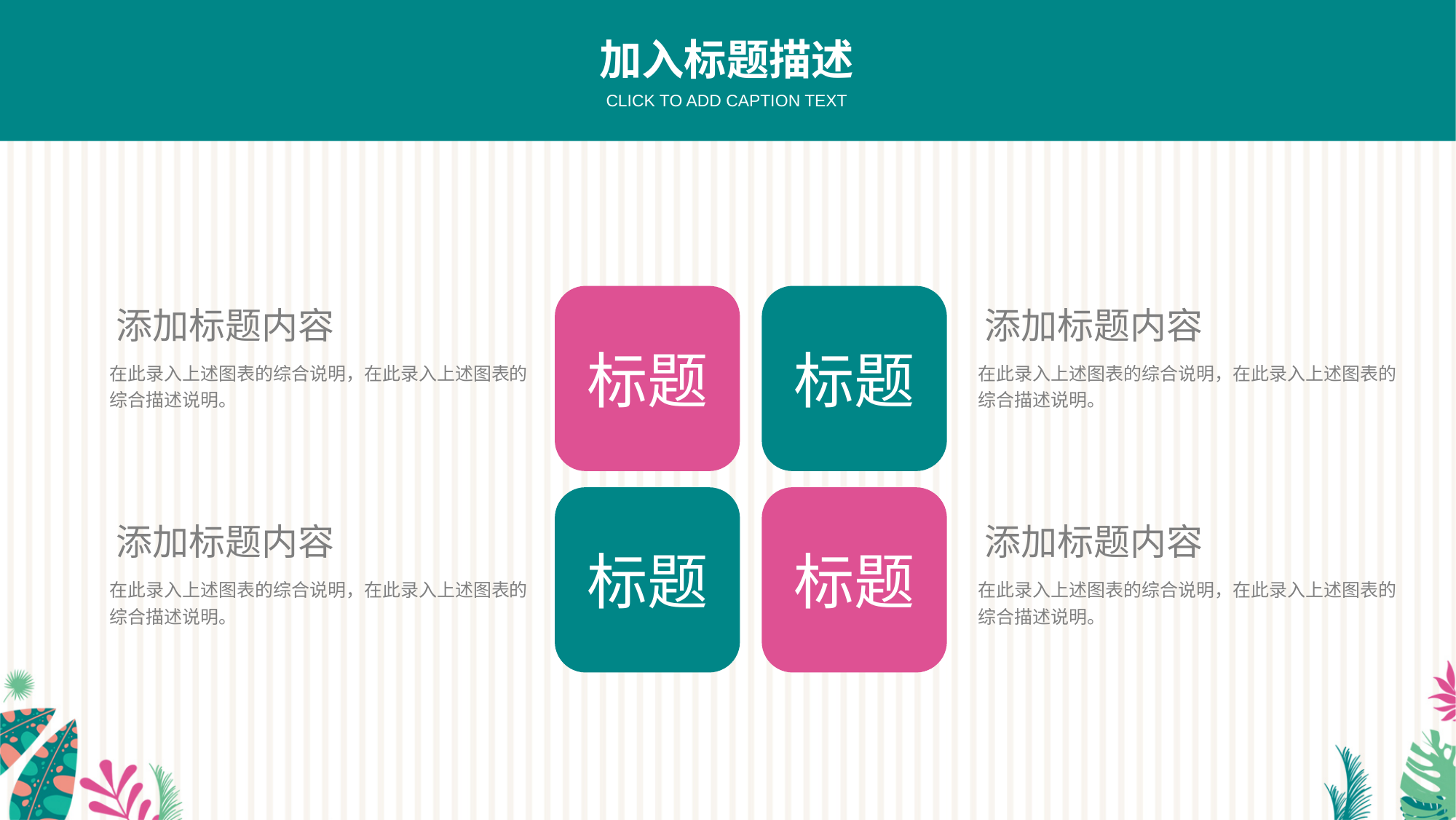

加入标题描述
CLICK TO ADD CAPTION TEXT
标题
标题
添加标题内容
添加标题内容
在此录入上述图表的综合说明，在此录入上述图表的综合描述说明。
在此录入上述图表的综合说明，在此录入上述图表的综合描述说明。
标题
标题
添加标题内容
添加标题内容
在此录入上述图表的综合说明，在此录入上述图表的综合描述说明。
在此录入上述图表的综合说明，在此录入上述图表的综合描述说明。